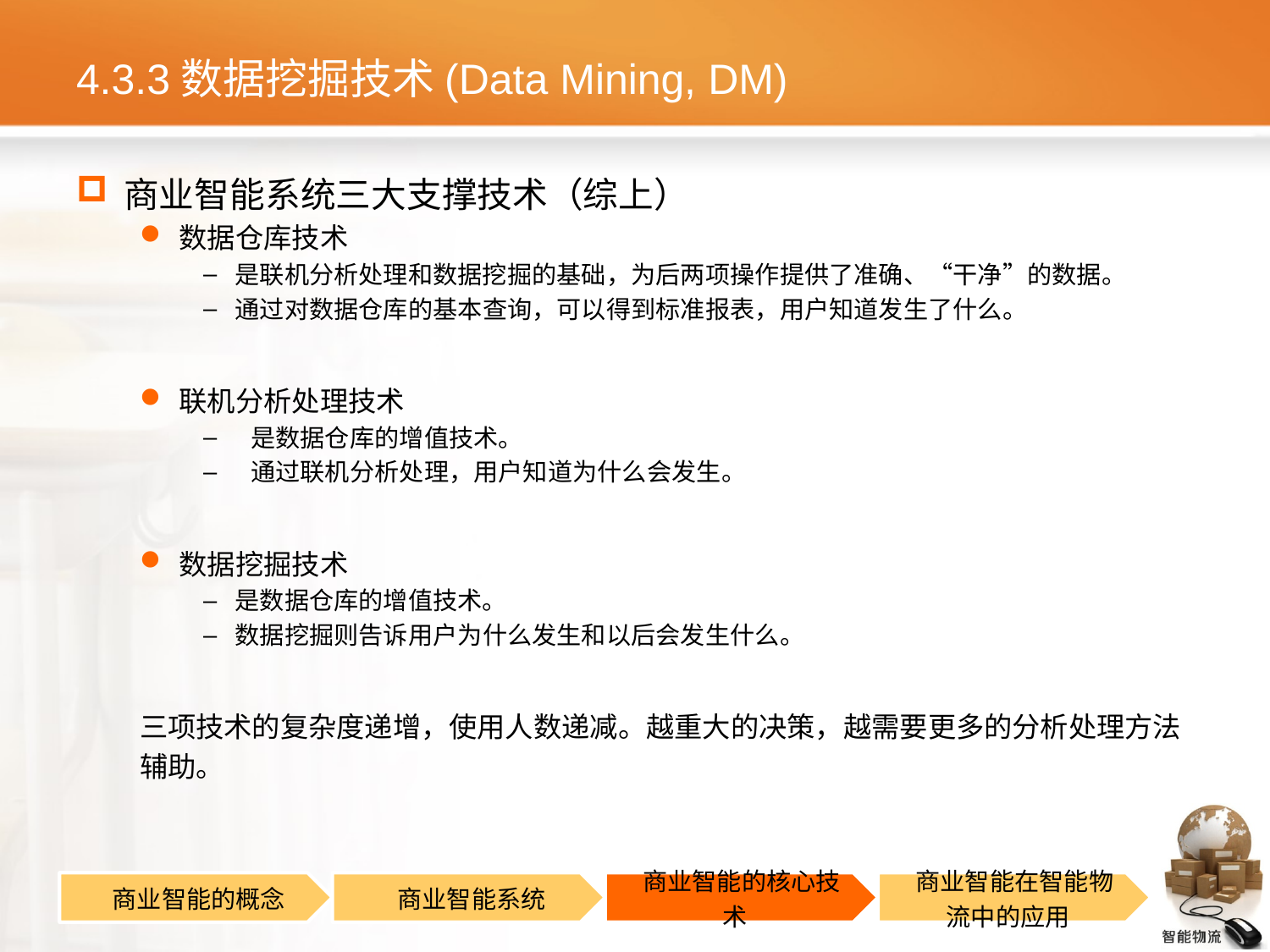

# 4.3.3数据挖掘技术(Data Mining, DM)
商业智能系统三大支撑技术（综上）
数据仓库技术
是联机分析处理和数据挖掘的基础，为后两项操作提供了准确、“干净”的数据。
通过对数据仓库的基本查询，可以得到标准报表，用户知道发生了什么。

联机分析处理技术
是数据仓库的增值技术。
通过联机分析处理，用户知道为什么会发生。

数据挖掘技术
是数据仓库的增值技术。
数据挖掘则告诉用户为什么发生和以后会发生什么。

三项技术的复杂度递增，使用人数递减。越重大的决策，越需要更多的分析处理方法
辅助。